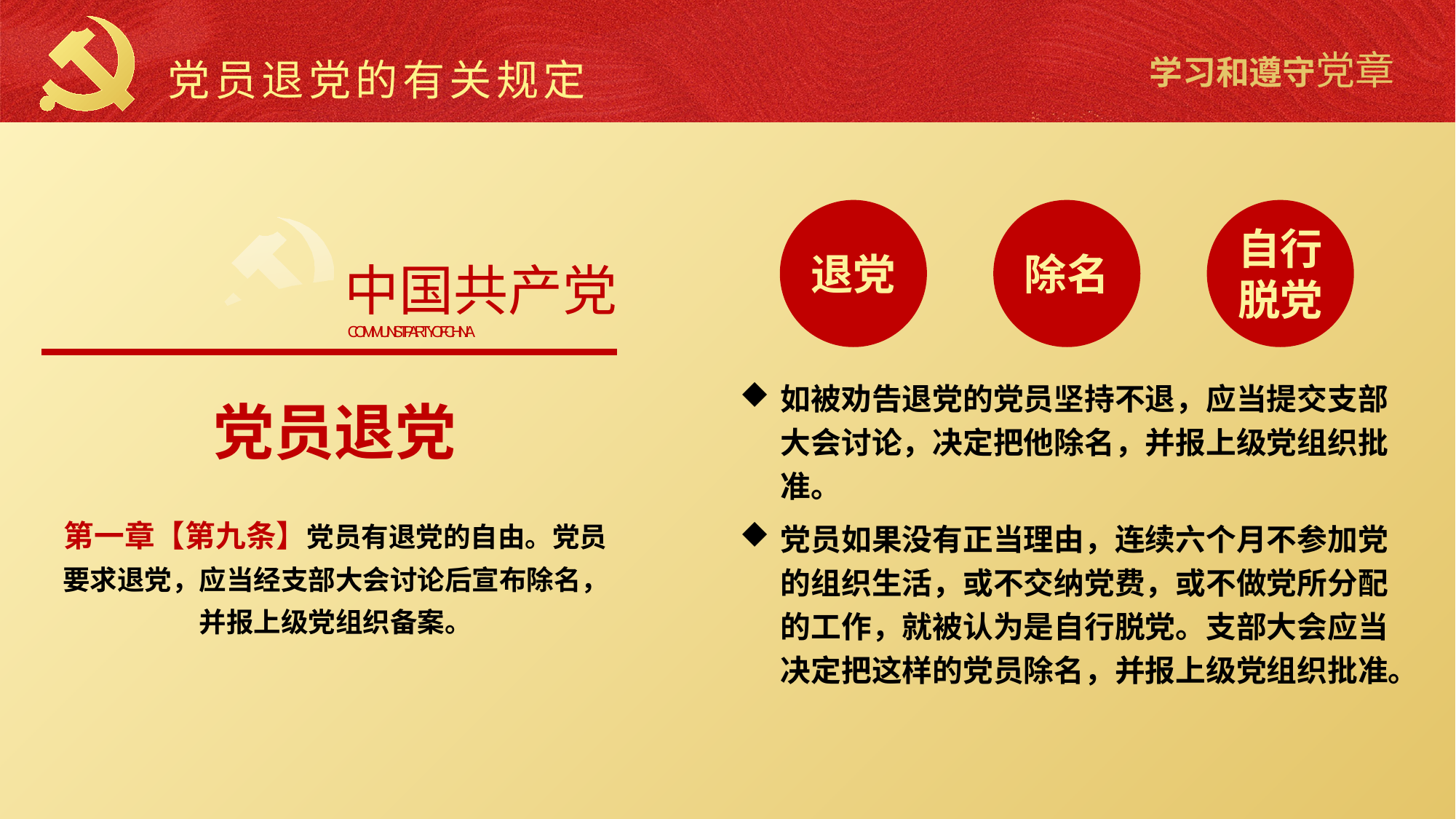

党员退党的有关规定

退党

除名

自行脱党

中国共产党
COMMUNIST PARTY OF CHINA

如被劝告退党的党员坚持不退，应当提交支部大会讨论，决定把他除名，并报上级党组织批准。
党员如果没有正当理由，连续六个月不参加党的组织生活，或不交纳党费，或不做党所分配的工作，就被认为是自行脱党。支部大会应当决定把这样的党员除名，并报上级党组织批准。
党员退党
第一章【第九条】党员有退党的自由。党员要求退党，应当经支部大会讨论后宣布除名，并报上级党组织备案。